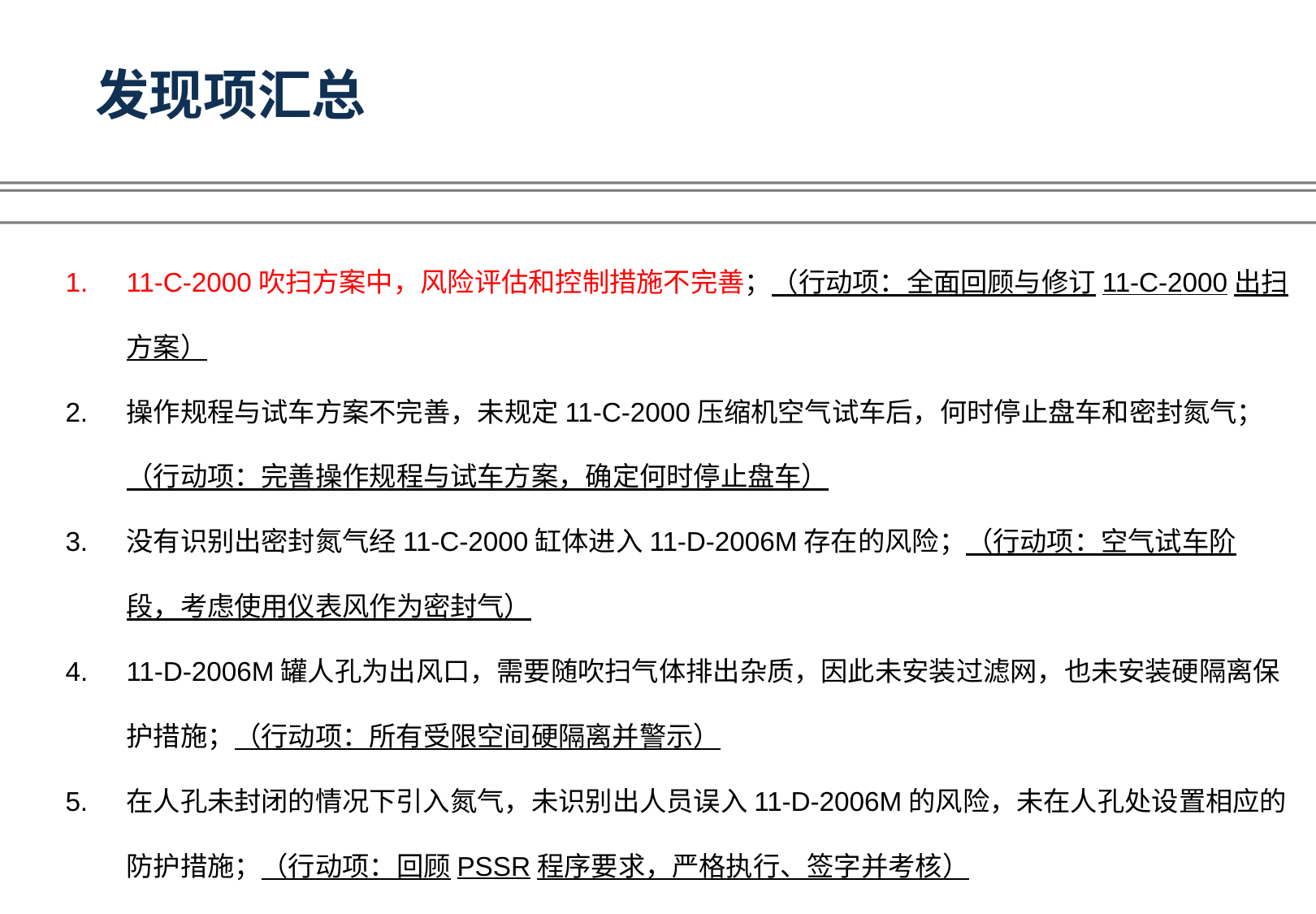

# 发现项汇总
11-C-2000吹扫方案中，风险评估和控制措施不完善；（行动项：全面回顾与修订11-C-2000出扫方案）
操作规程与试车方案不完善，未规定11-C-2000压缩机空气试车后，何时停止盘车和密封氮气；（行动项：完善操作规程与试车方案，确定何时停止盘车）
没有识别出密封氮气经11-C-2000缸体进入11-D-2006M存在的风险；（行动项：空气试车阶段，考虑使用仪表风作为密封气）
11-D-2006M罐人孔为出风口，需要随吹扫气体排出杂质，因此未安装过滤网，也未安装硬隔离保护措施；（行动项：所有受限空间硬隔离并警示）
在人孔未封闭的情况下引入氮气，未识别出人员误入11-D-2006M的风险，未在人孔处设置相应的防护措施；（行动项：回顾PSSR程序要求，严格执行、签字并考核）